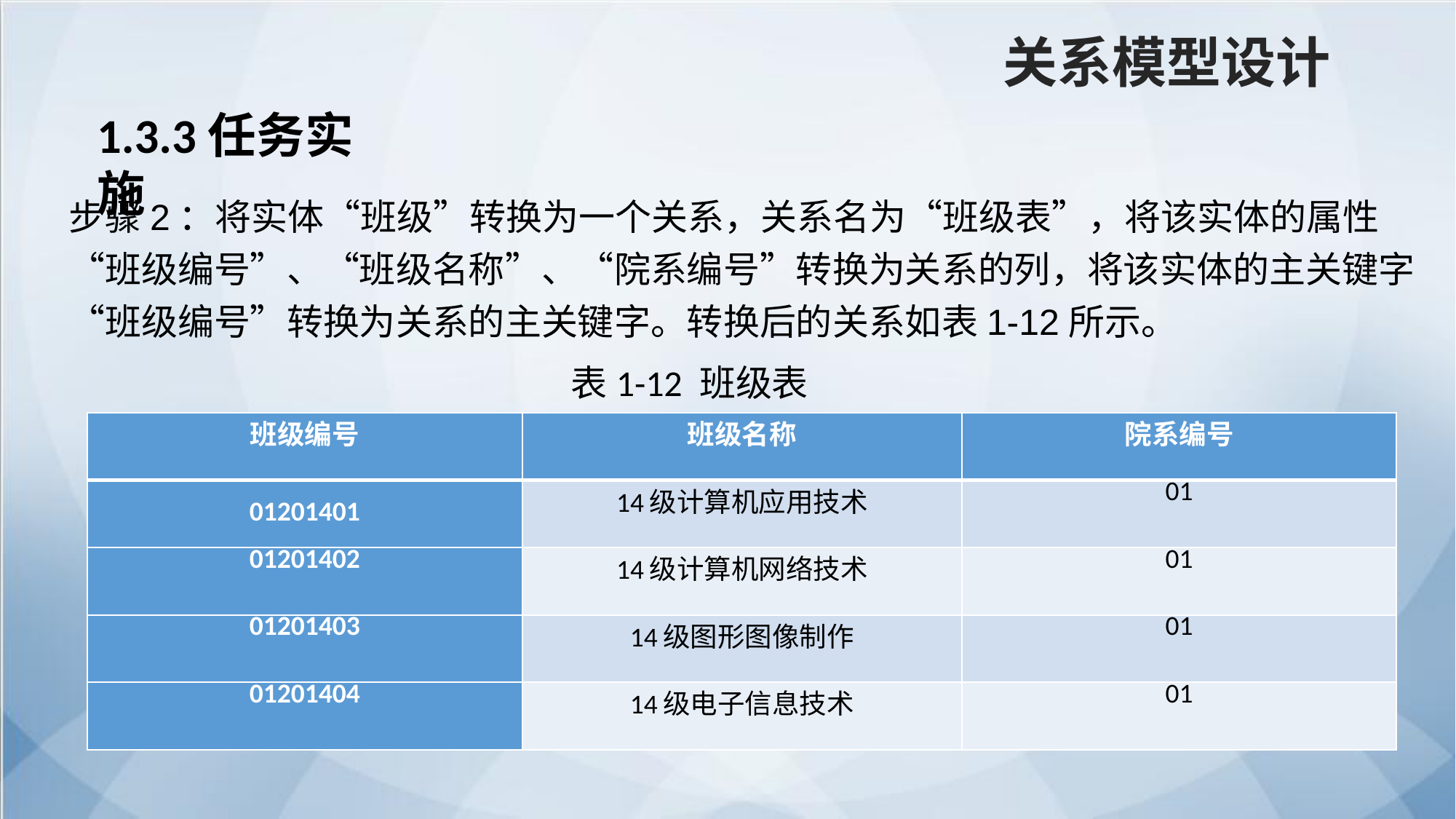

关系模型设计
1.3.3任务实施
步骤2：将实体“班级”转换为一个关系，关系名为“班级表”，将该实体的属性“班级编号”、“班级名称”、“院系编号”转换为关系的列，将该实体的主关键字“班级编号”转换为关系的主关键字。转换后的关系如表1-12所示。
表1-12 班级表
| 班级编号 | 班级名称 | 院系编号 |
| --- | --- | --- |
| 01201401 | 14级计算机应用技术 | 01 |
| 01201402 | 14级计算机网络技术 | 01 |
| 01201403 | 14级图形图像制作 | 01 |
| 01201404 | 14级电子信息技术 | 01 |